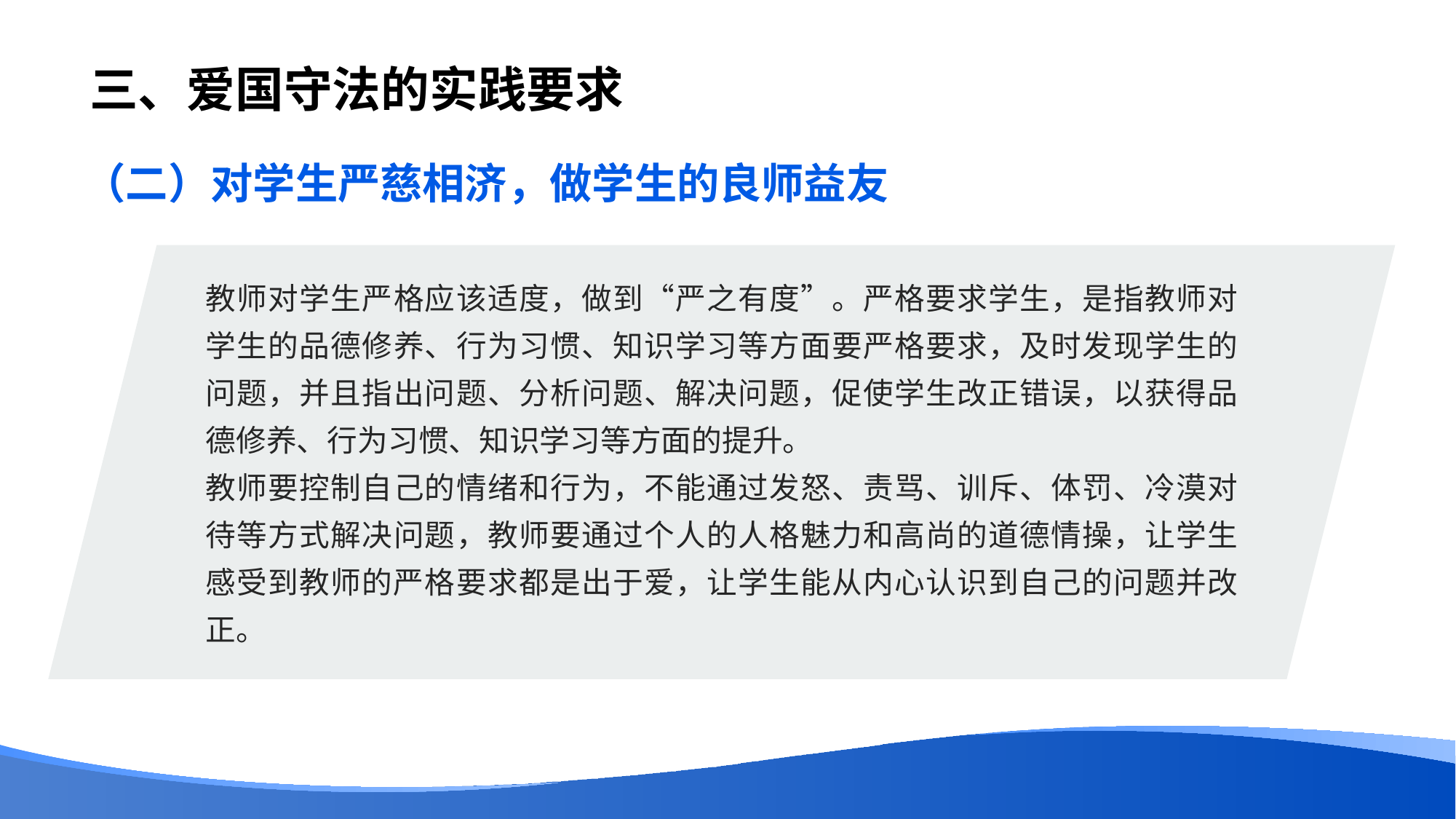

# 三、爱国守法的实践要求
（二）对学生严慈相济，做学生的良师益友
教师对学生严格应该适度，做到“严之有度”。严格要求学生，是指教师对学生的品德修养、行为习惯、知识学习等方面要严格要求，及时发现学生的问题，并且指出问题、分析问题、解决问题，促使学生改正错误，以获得品德修养、行为习惯、知识学习等方面的提升。
教师要控制自己的情绪和行为，不能通过发怒、责骂、训斥、体罚、冷漠对待等方式解决问题，教师要通过个人的人格魅力和高尚的道德情操，让学生感受到教师的严格要求都是出于爱，让学生能从内心认识到自己的问题并改正。